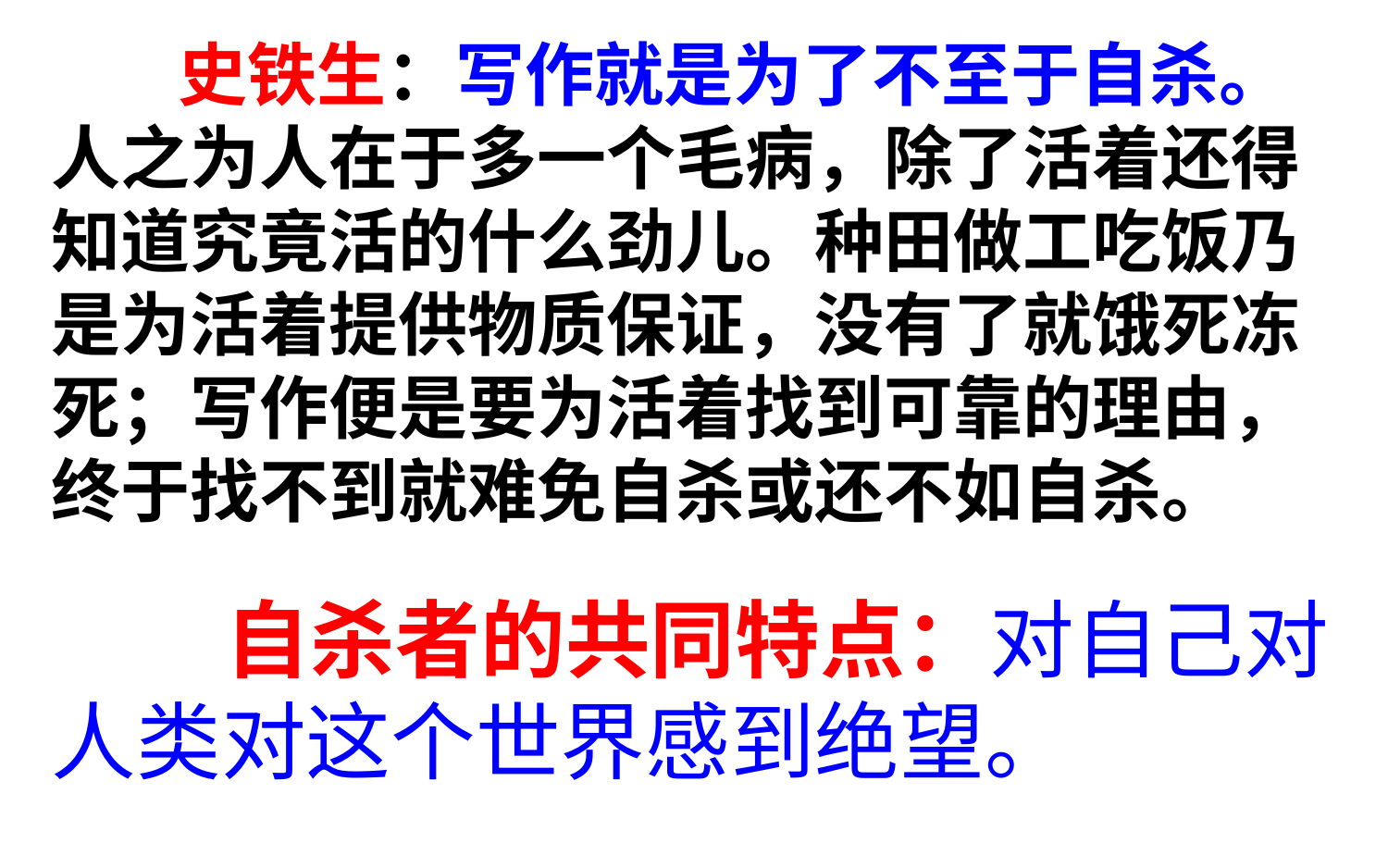

史铁生：写作就是为了不至于自杀。人之为人在于多一个毛病，除了活着还得知道究竟活的什么劲儿。种田做工吃饭乃是为活着提供物质保证，没有了就饿死冻死；写作便是要为活着找到可靠的理由，终于找不到就难免自杀或还不如自杀。
        自杀者的共同特点：对自己对人类对这个世界感到绝望。